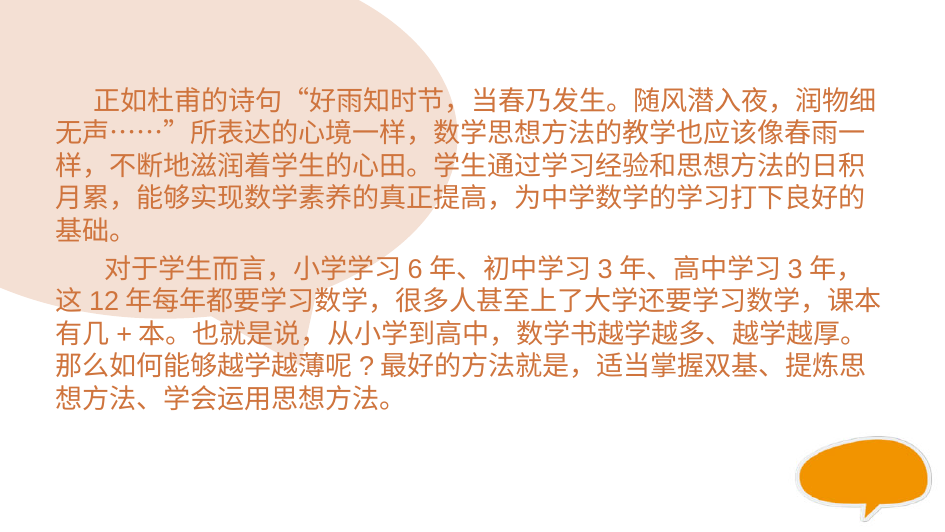

#

     正如杜甫的诗句“好雨知时节，当春乃发生。随风潜入夜，润物细无声……”所表达的心境一样，数学思想方法的教学也应该像春雨一样，不断地滋润着学生的心田。学生通过学习经验和思想方法的日积月累，能够实现数学素养的真正提高，为中学数学的学习打下良好的基础。
       对于学生而言，小学学习6年、初中学习3年、高中学习3年，这12年每年都要学习数学，很多人甚至上了大学还要学习数学，课本有几+本。也就是说，从小学到高中，数学书越学越多、越学越厚。那么如何能够越学越薄呢?最好的方法就是，适当掌握双基、提炼思想方法、学会运用思想方法。